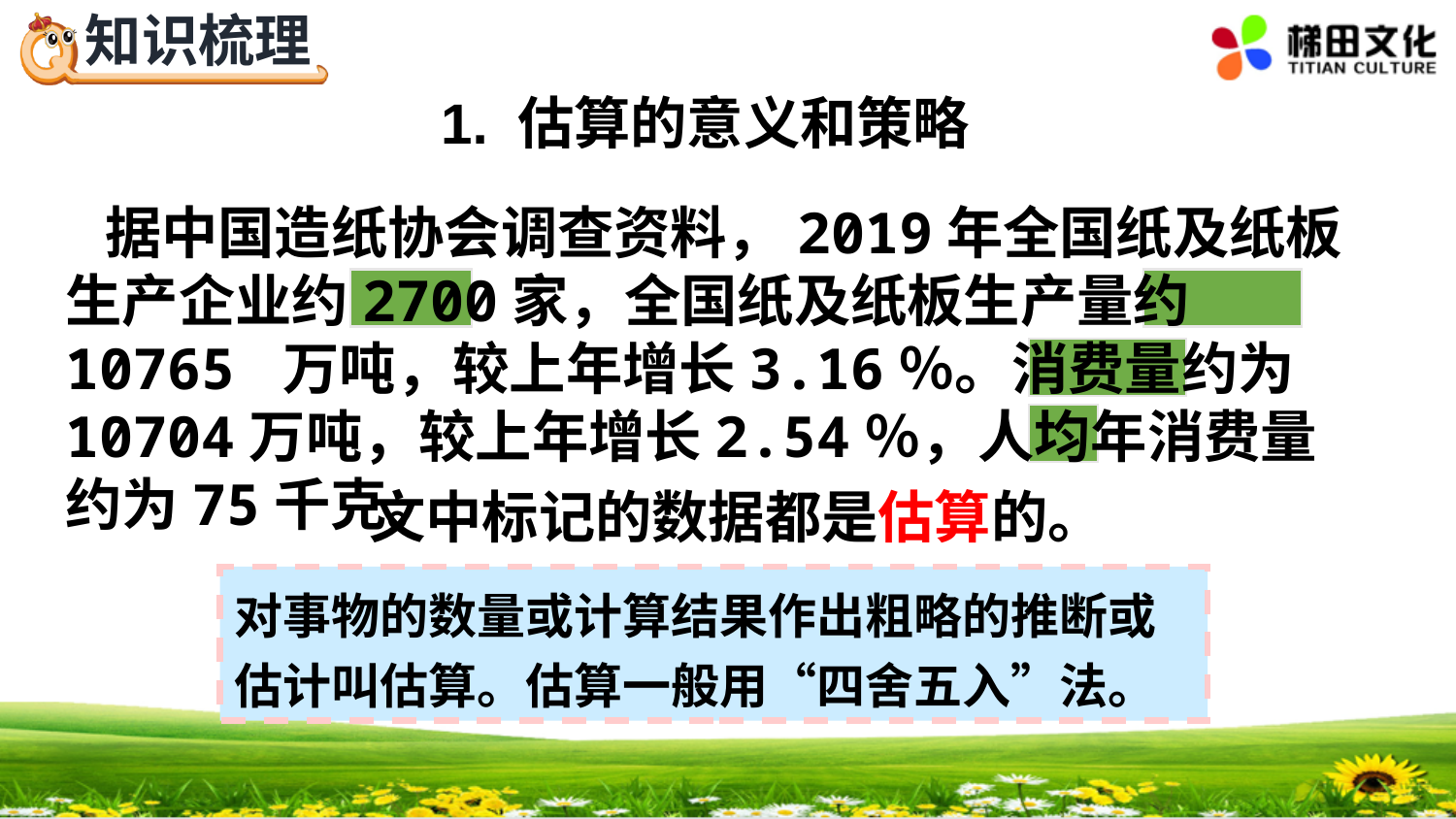

1. 估算的意义和策略
  据中国造纸协会调查资料，2019年全国纸及纸板生产企业约2700家，全国纸及纸板生产量约10765 万吨，较上年增长3.16％。消费量约为10704万吨，较上年增长2.54％，人均年消费量约为75千克。

  文中标记的数据都是估算的。
对事物的数量或计算结果作出粗略的推断或估计叫估算。估算一般用“四舍五入”法。